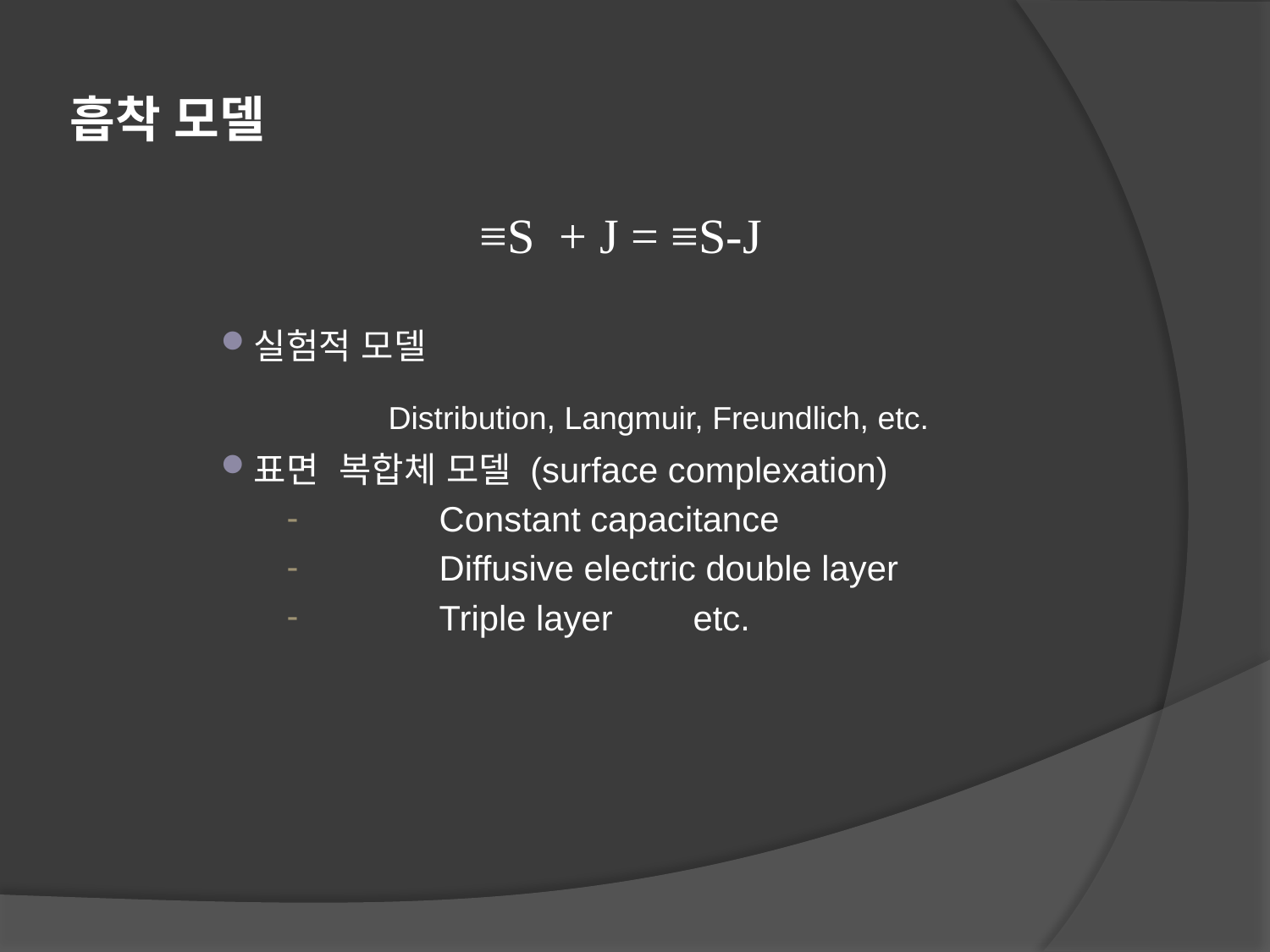

# 흡착 모델
≡S  + J = ≡S-J
실험적 모델
			Distribution, Langmuir, Freundlich, etc.
표면  복합체 모델 (surface complexation)
	Constant capacitance
	Diffusive electric double layer
	Triple layer 	etc.